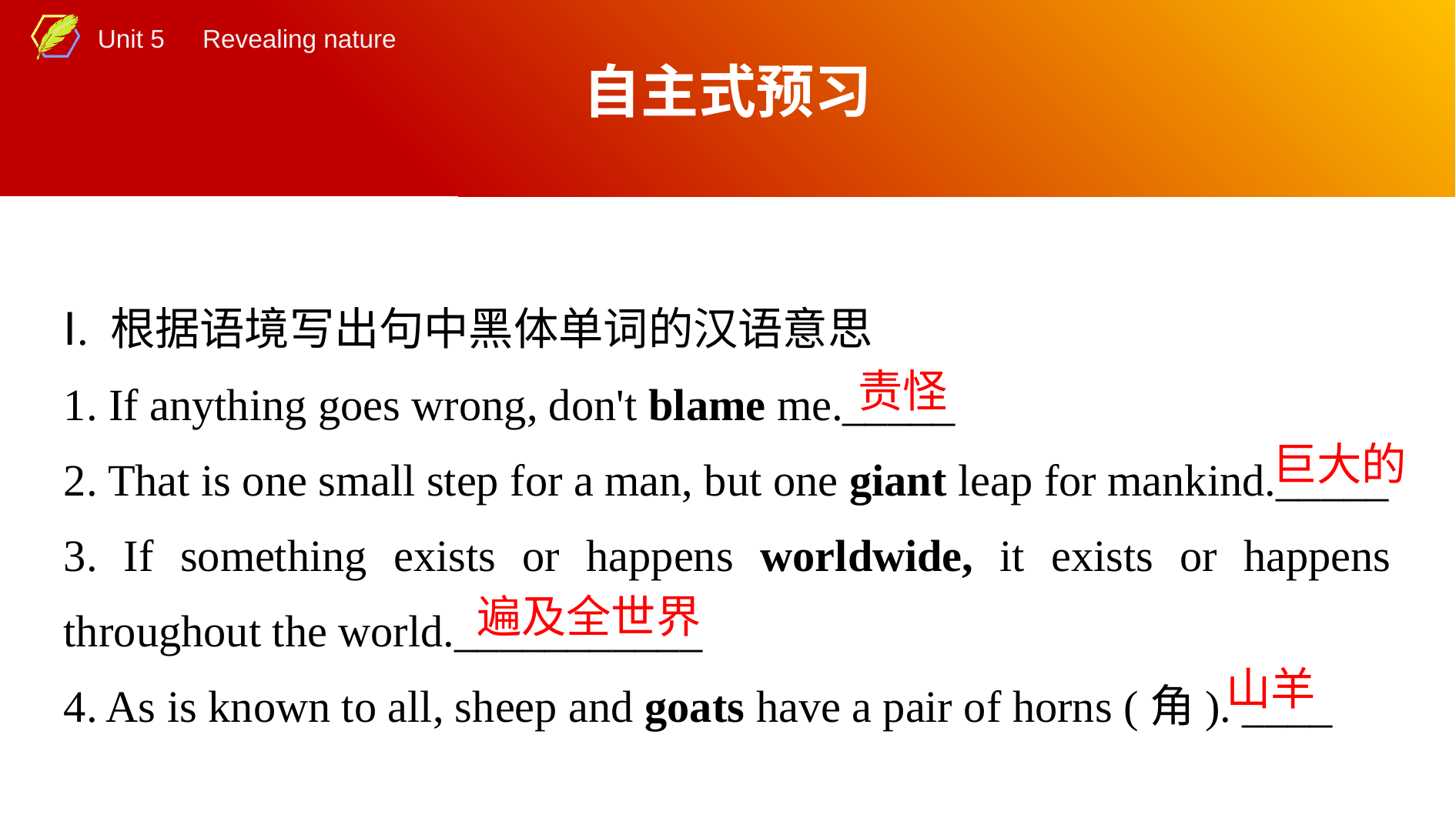

自主式预习
Ⅰ. 根据语境写出句中黑体单词的汉语意思
1. If anything goes wrong, don't blame me._____
2. That is one small step for a man, but one giant leap for mankind._____
3. If something exists or happens worldwide, it exists or happens throughout the world.___________
4. As is known to all, sheep and goats have a pair of horns (角). ____
责怪
巨大的
遍及全世界
山羊